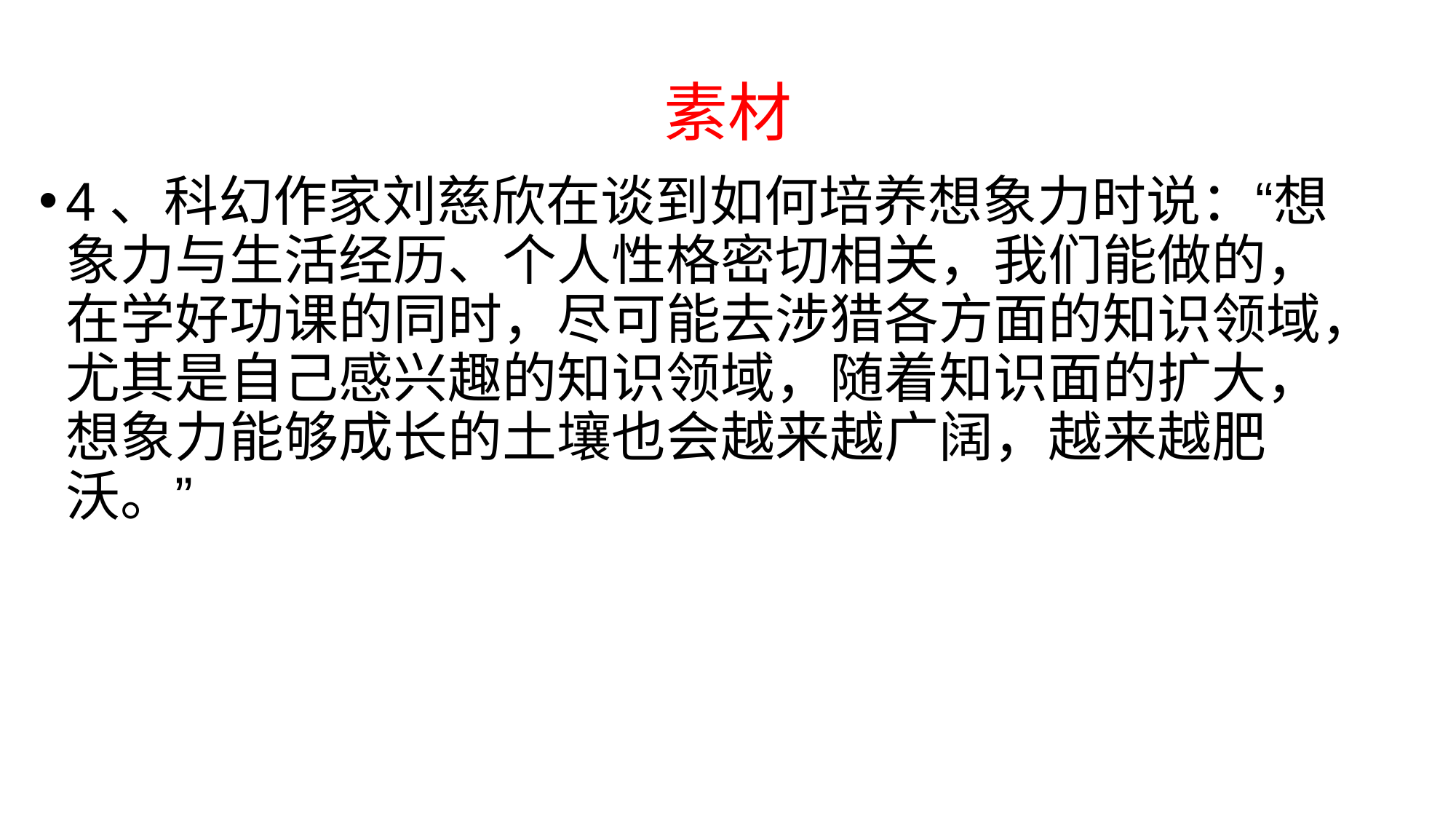

# 素材
4、科幻作家刘慈欣在谈到如何培养想象力时说：“想象力与生活经历、个人性格密切相关，我们能做的，在学好功课的同时，尽可能去涉猎各方面的知识领域，尤其是自己感兴趣的知识领域，随着知识面的扩大，想象力能够成长的土壤也会越来越广阔，越来越肥沃。”